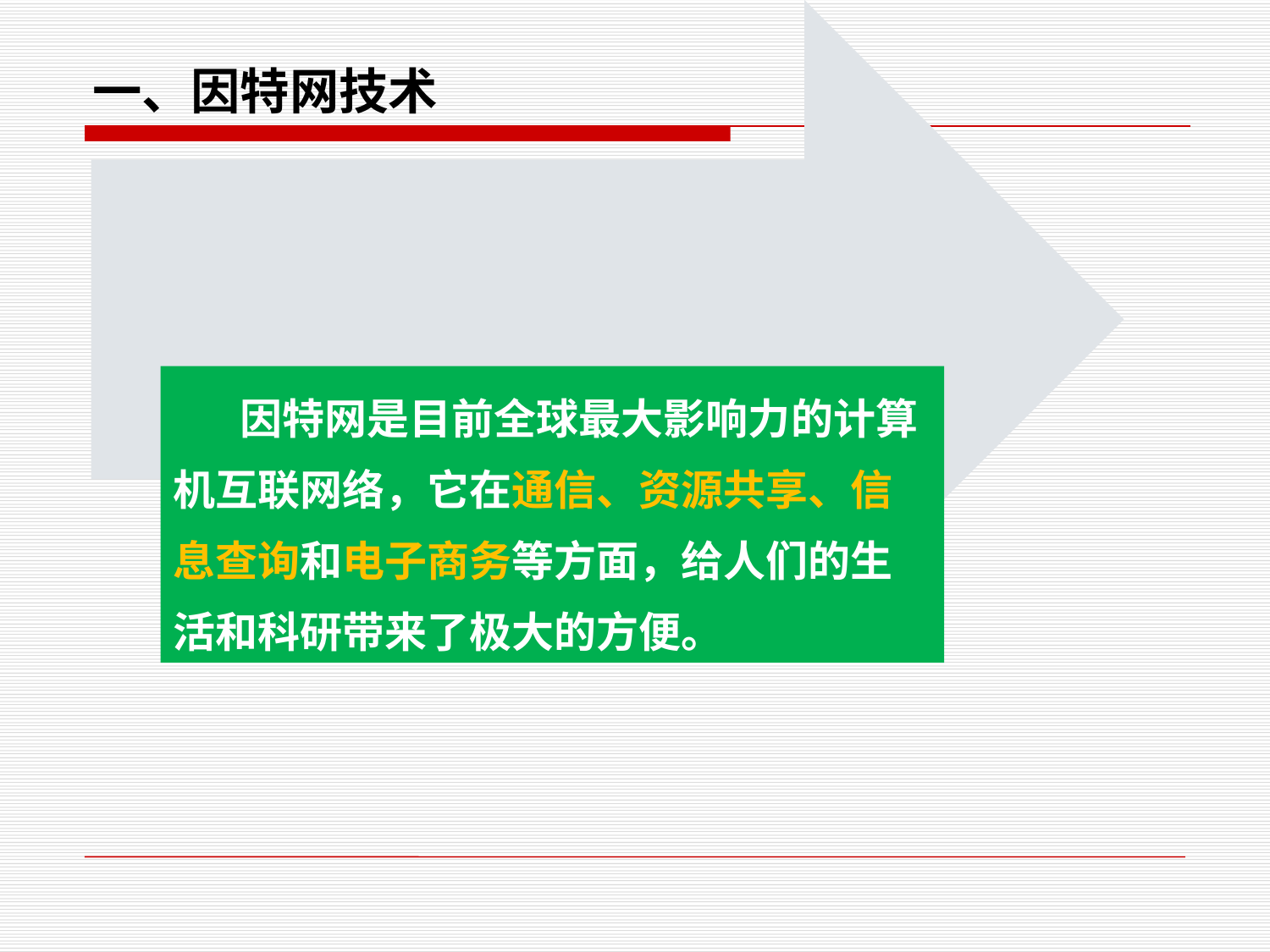

一、因特网技术

      因特网是目前全球最大影响力的计算机互联网络，它在通信、资源共享、信息查询和电子商务等方面，给人们的生活和科研带来了极大的方便。
4